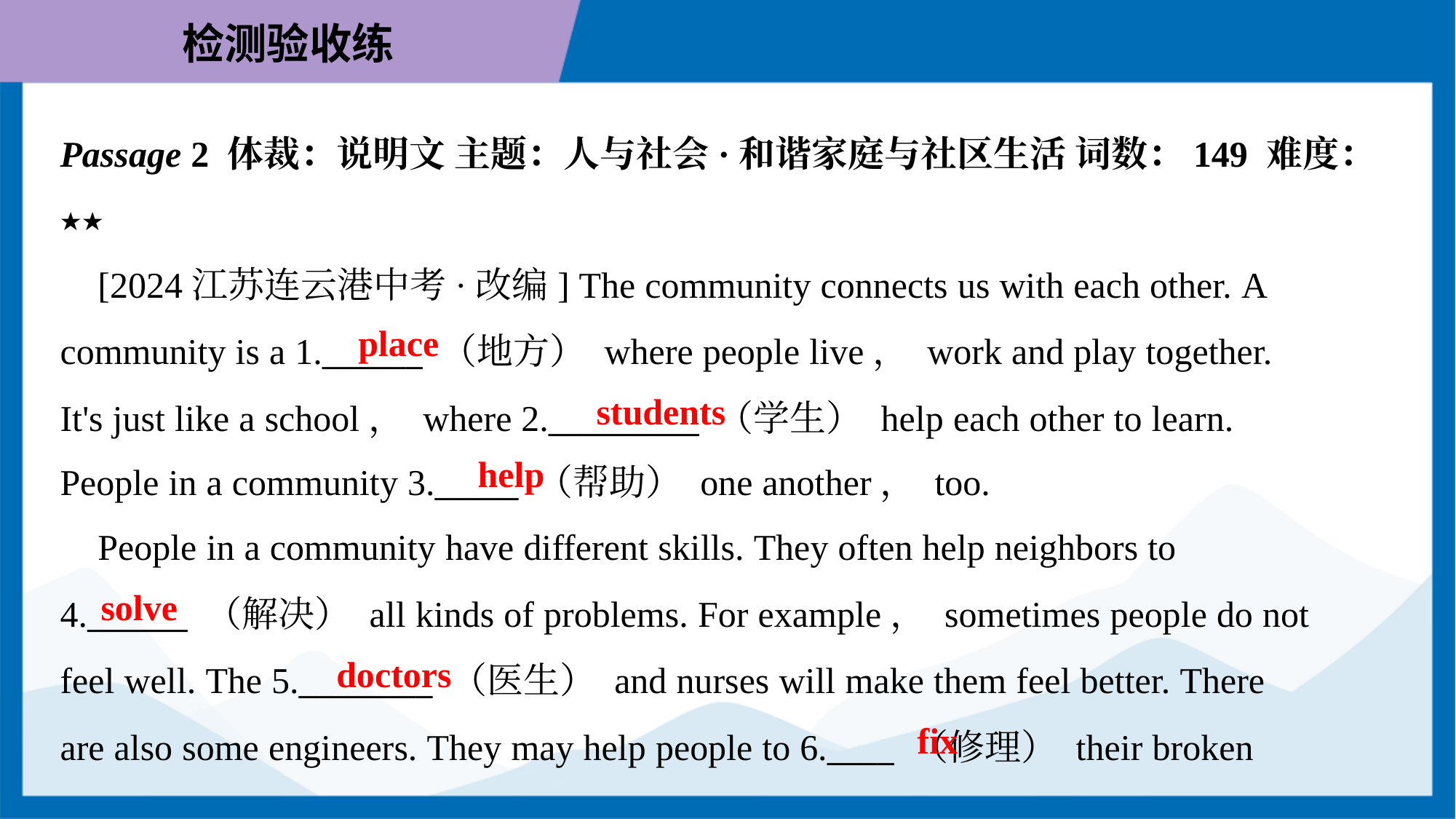

Passage 2 体裁：说明文 主题：人与社会·和谐家庭与社区生活 词数：149 难度：
★★
    [2024江苏连云港中考·改编] The community connects us with each other. A
community is a 1.______ （地方） where people live， work and play together.
It's just like a school， where 2._________ （学生） help each other to learn.
People in a community 3._____ （帮助） one another， too.
place
students
help
    People in a community have different skills. They often help neighbors to
4.______ （解决） all kinds of problems. For example， sometimes people do not
feel well. The 5.________ （医生） and nurses will make them feel better. There
are also some engineers. They may help people to 6.____ （修理） their broken

solve
doctors
fix